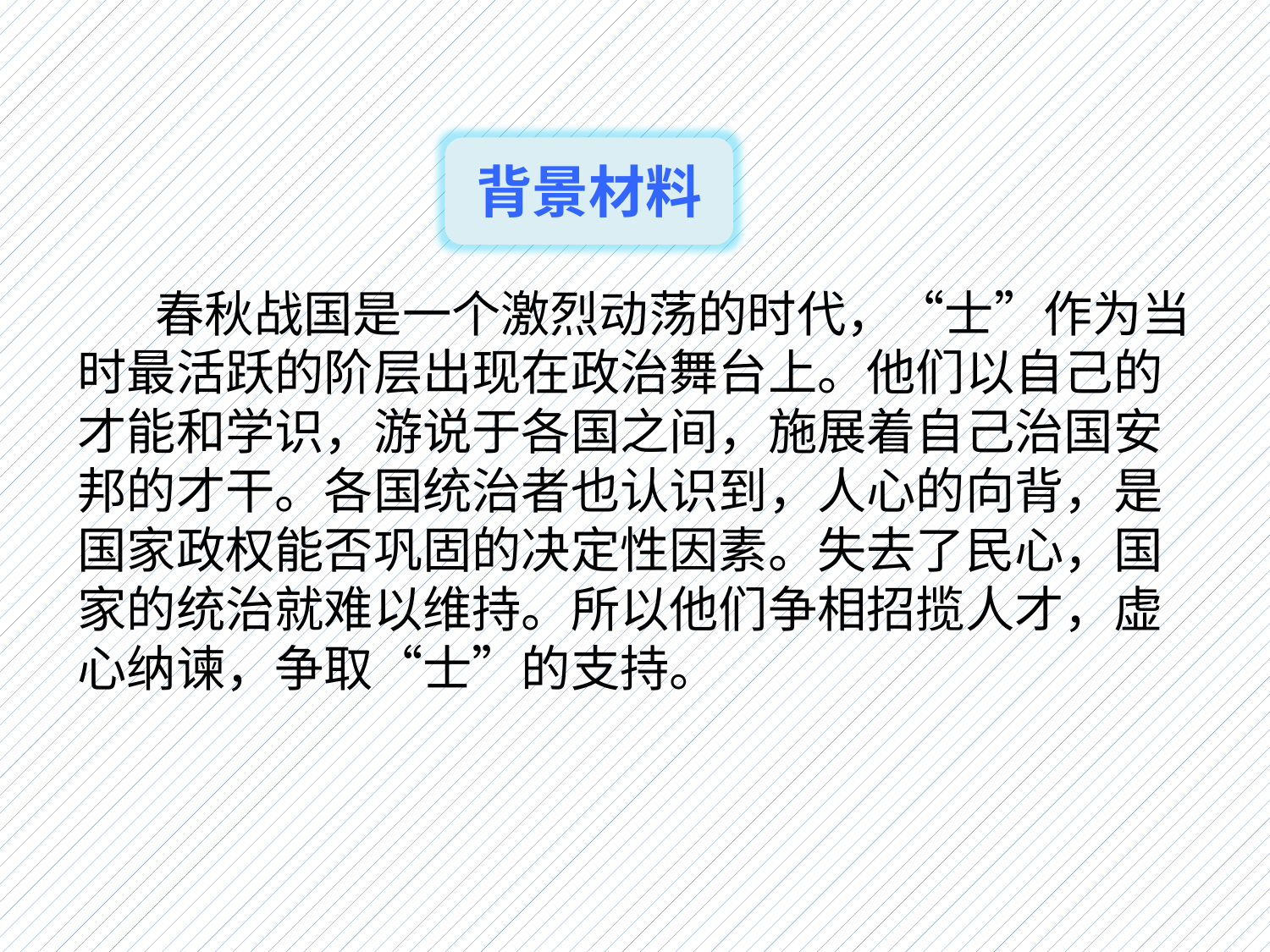

背景材料
      春秋战国是一个激烈动荡的时代，“士”作为当时最活跃的阶层出现在政治舞台上。他们以自己的才能和学识，游说于各国之间，施展着自己治国安邦的才干。各国统治者也认识到，人心的向背，是国家政权能否巩固的决定性因素。失去了民心，国家的统治就难以维持。所以他们争相招揽人才，虚心纳谏，争取“士”的支持。